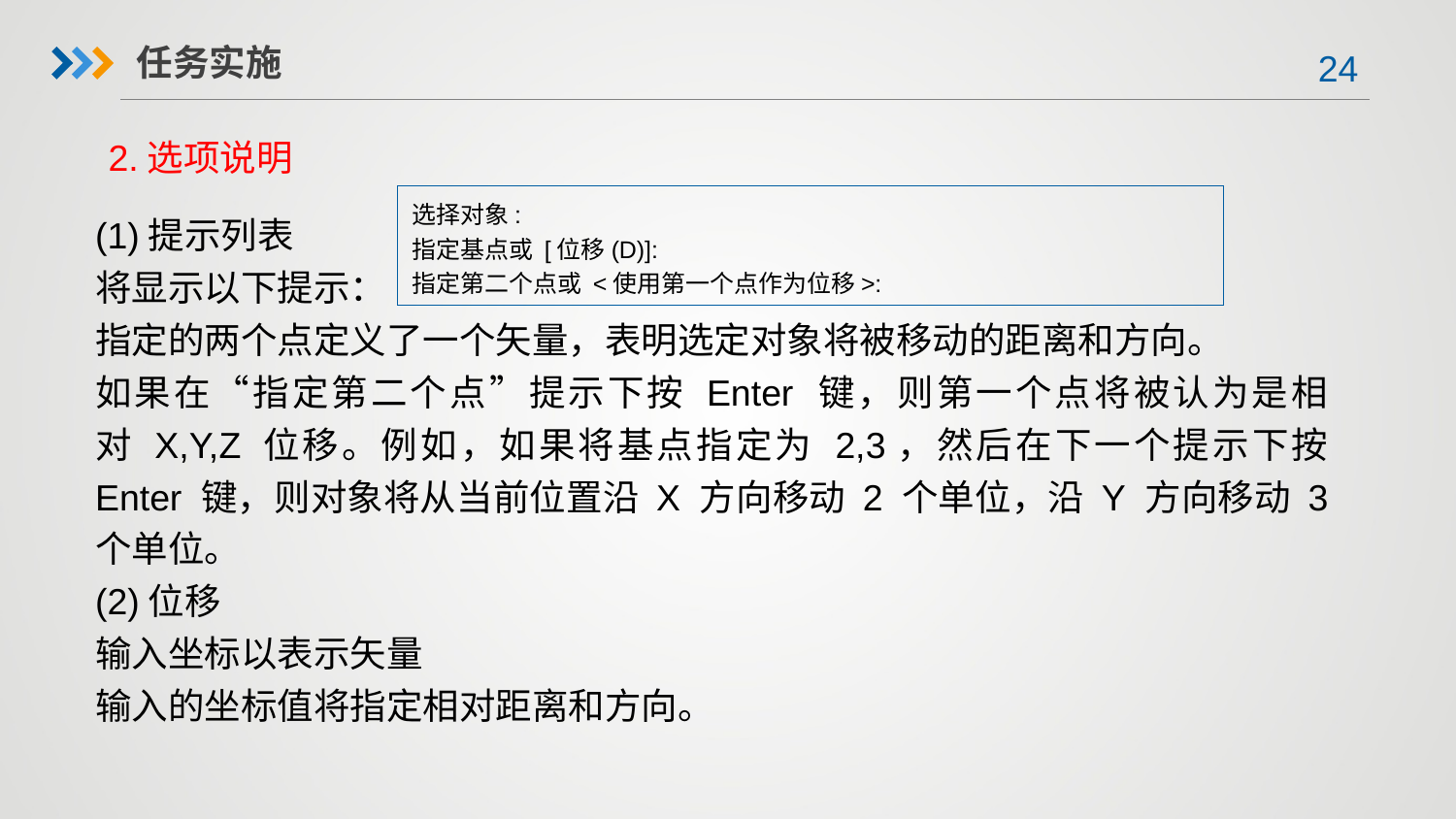

任务实施
2.选项说明
选择对象:
指定基点或 [位移(D)]:
指定第二个点或 <使用第一个点作为位移>:
(1)提示列表
将显示以下提示：
指定的两个点定义了一个矢量，表明选定对象将被移动的距离和方向。
如果在“指定第二个点”提示下按 Enter 键，则第一个点将被认为是相对 X,Y,Z 位移。例如，如果将基点指定为 2,3，然后在下一个提示下按 Enter 键，则对象将从当前位置沿 X 方向移动 2 个单位，沿 Y 方向移动 3 个单位。
(2)位移
输入坐标以表示矢量
输入的坐标值将指定相对距离和方向。